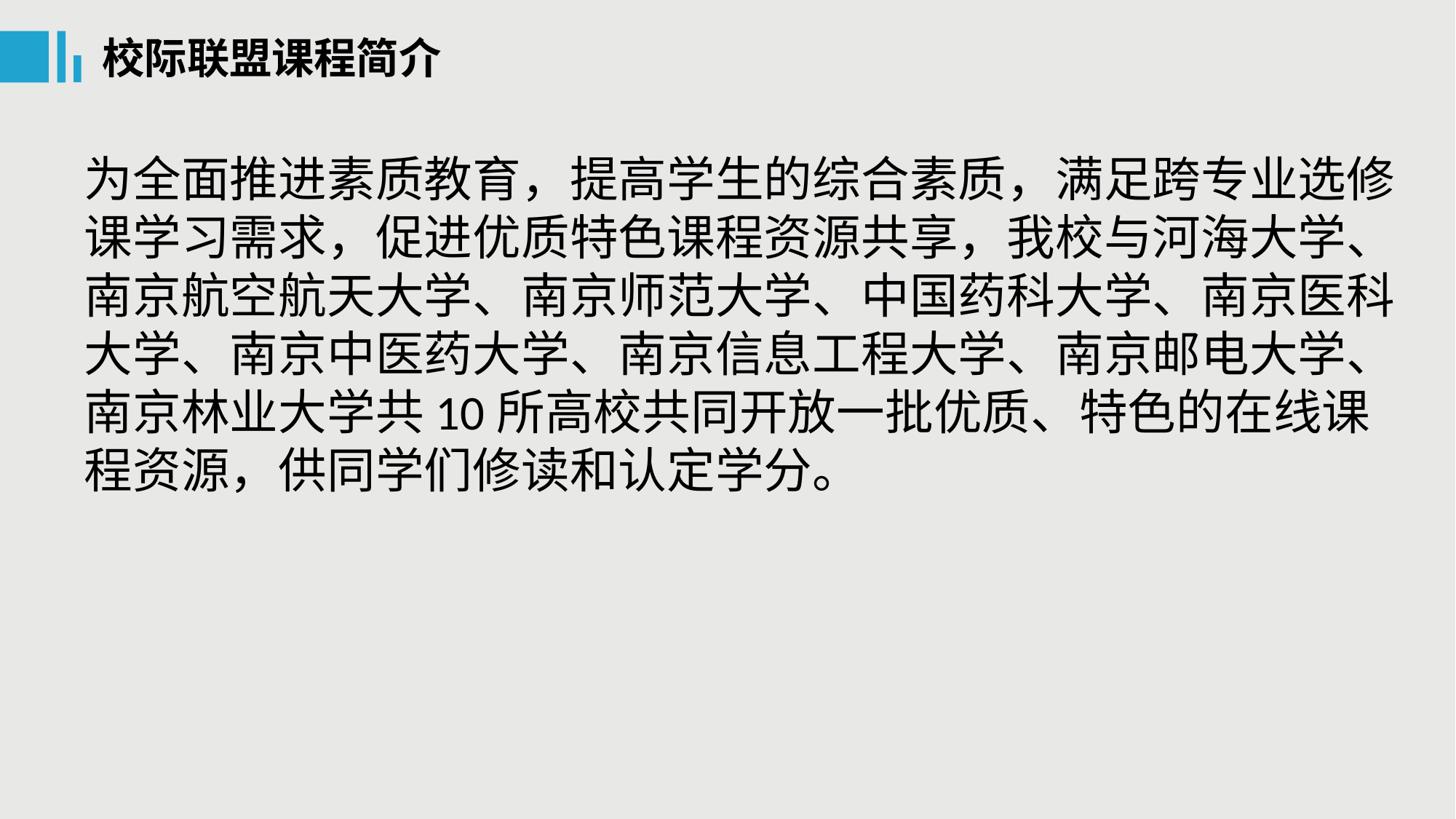

校际联盟课程简介

为全面推进素质教育，提高学生的综合素质，满足跨专业选修课学习需求，促进优质特色课程资源共享，我校与河海大学、南京航空航天大学、南京师范大学、中国药科大学、南京医科大学、南京中医药大学、南京信息工程大学、南京邮电大学、南京林业大学共10所高校共同开放一批优质、特色的在线课程资源，供同学们修读和认定学分。